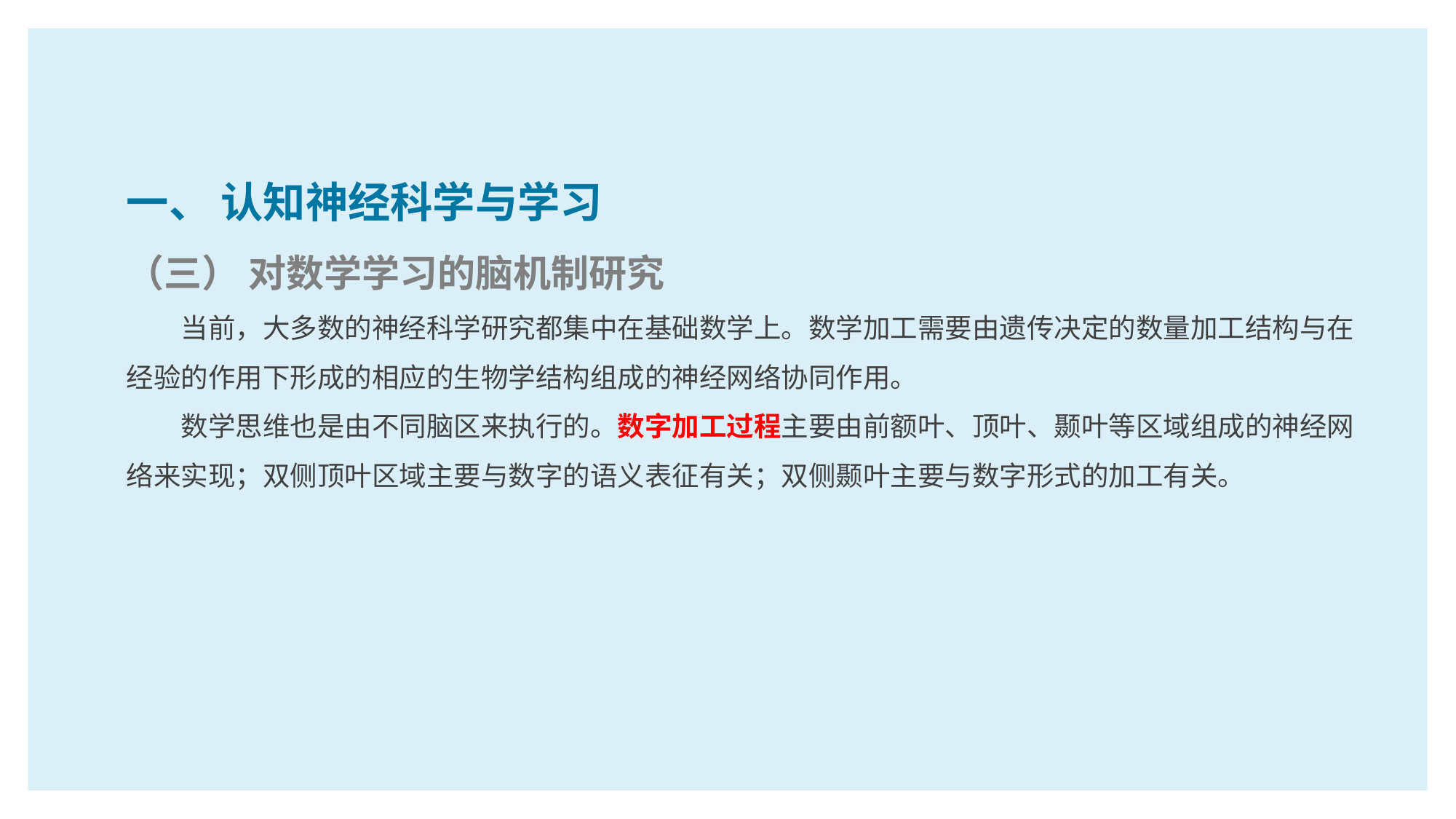

一、 认知神经科学与学习
（三） 对数学学习的脑机制研究
当前，大多数的神经科学研究都集中在基础数学上。数学加工需要由遗传决定的数量加工结构与在经验的作用下形成的相应的生物学结构组成的神经网络协同作用。
数学思维也是由不同脑区来执行的。数字加工过程主要由前额叶、顶叶、颞叶等区域组成的神经网络来实现；双侧顶叶区域主要与数字的语义表征有关；双侧颞叶主要与数字形式的加工有关。